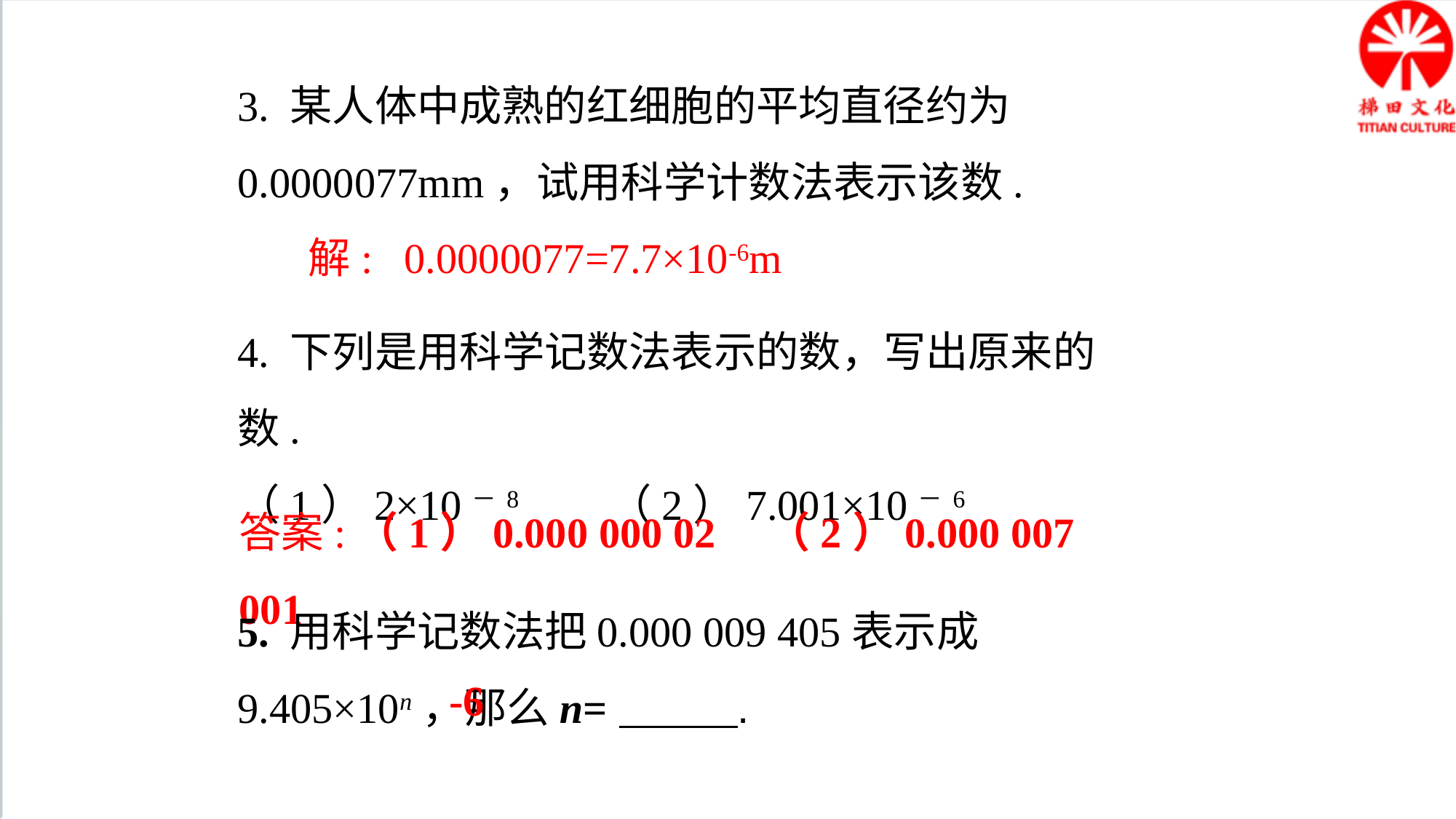

3. 某人体中成熟的红细胞的平均直径约为0.0000077mm，试用科学计数法表示该数.
解:   0.0000077=7.7×10-6m
4. 下列是用科学记数法表示的数，写出原来的数.
（1）2×10－8        （2）7.001×10－6
答案:（1）0.000 000 02    （2）0.000 007 001
5. 用科学记数法把0.000 009 405表示成9.405×10n，那么n=           .
-6